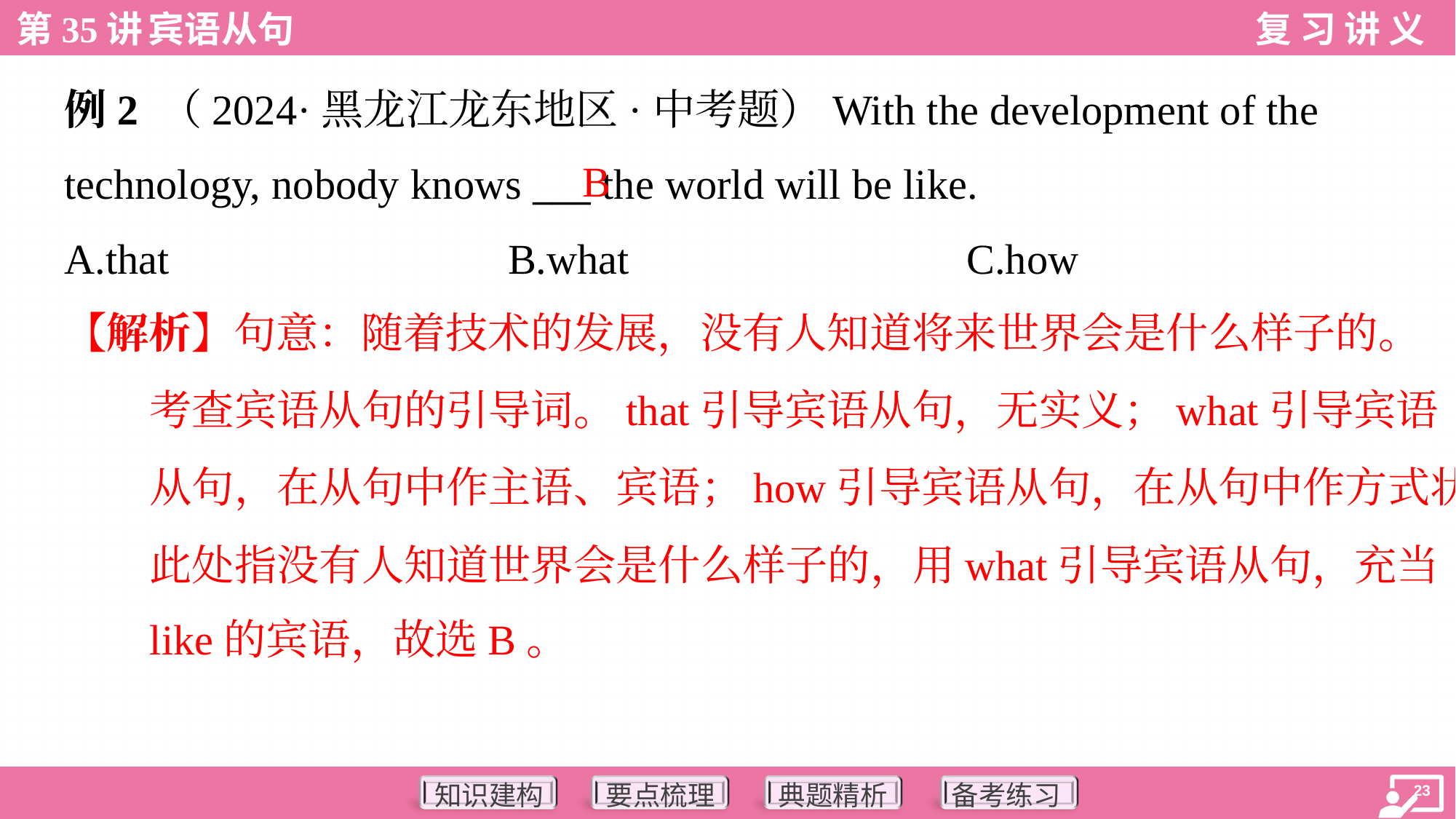

例2 （2024·黑龙江龙东地区·中考题）With the development of the
technology, nobody knows ___ the world will be like.
B
A.that	B.what	C.how
【解析】句意：随着技术的发展，没有人知道将来世界会是什么样子的。
考查宾语从句的引导词。that引导宾语从句，无实义；what引导宾语
从句，在从句中作主语、宾语；how引导宾语从句，在从句中作方式状语。
此处指没有人知道世界会是什么样子的，用what引导宾语从句，充当
like的宾语，故选B。